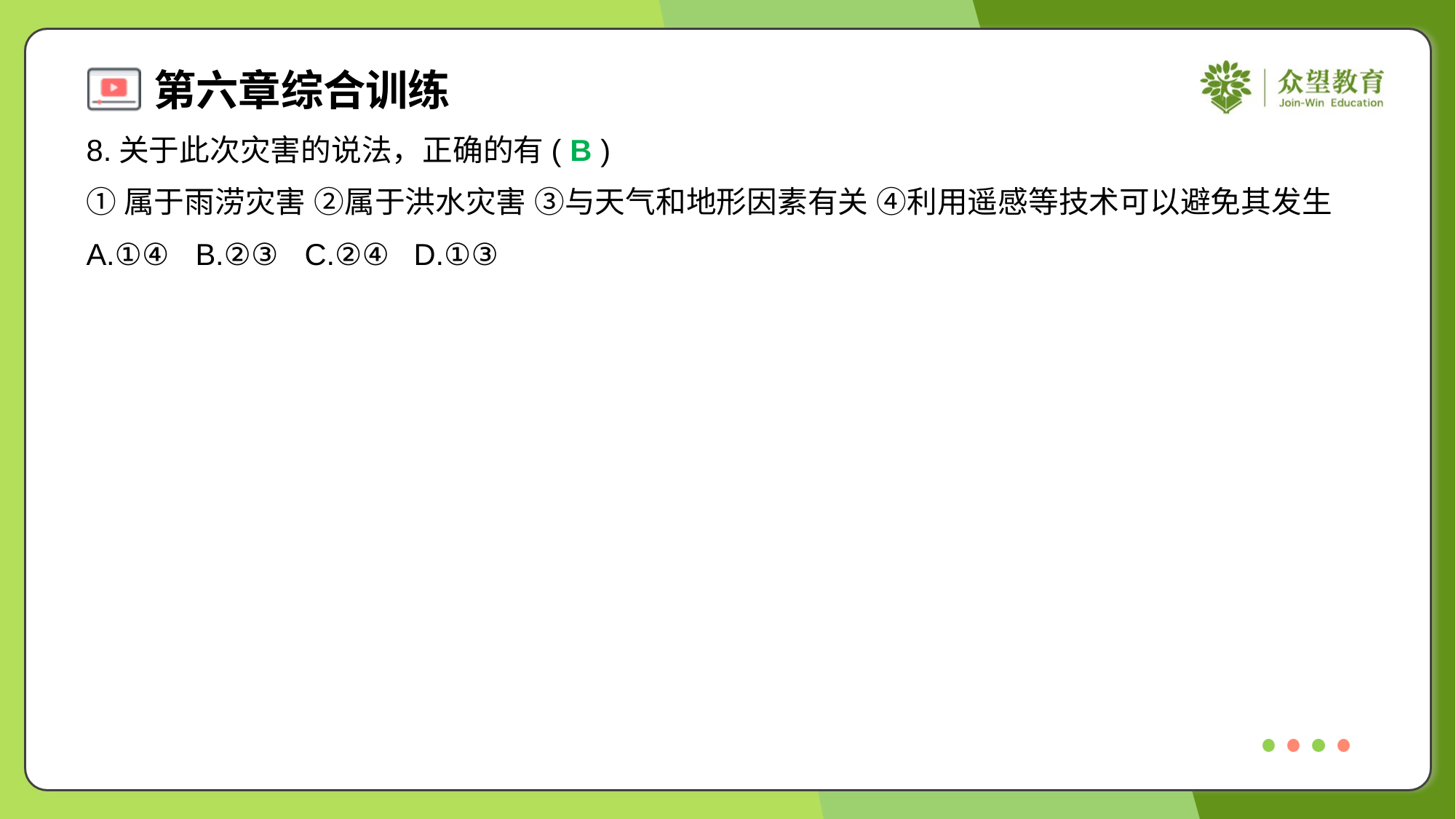

8.关于此次灾害的说法，正确的有(     )
B
①属于雨涝灾害 ②属于洪水灾害 ③与天气和地形因素有关 ④利用遥感等技术可以避免其发生
A.①④	B.②③	C.②④	D.①③